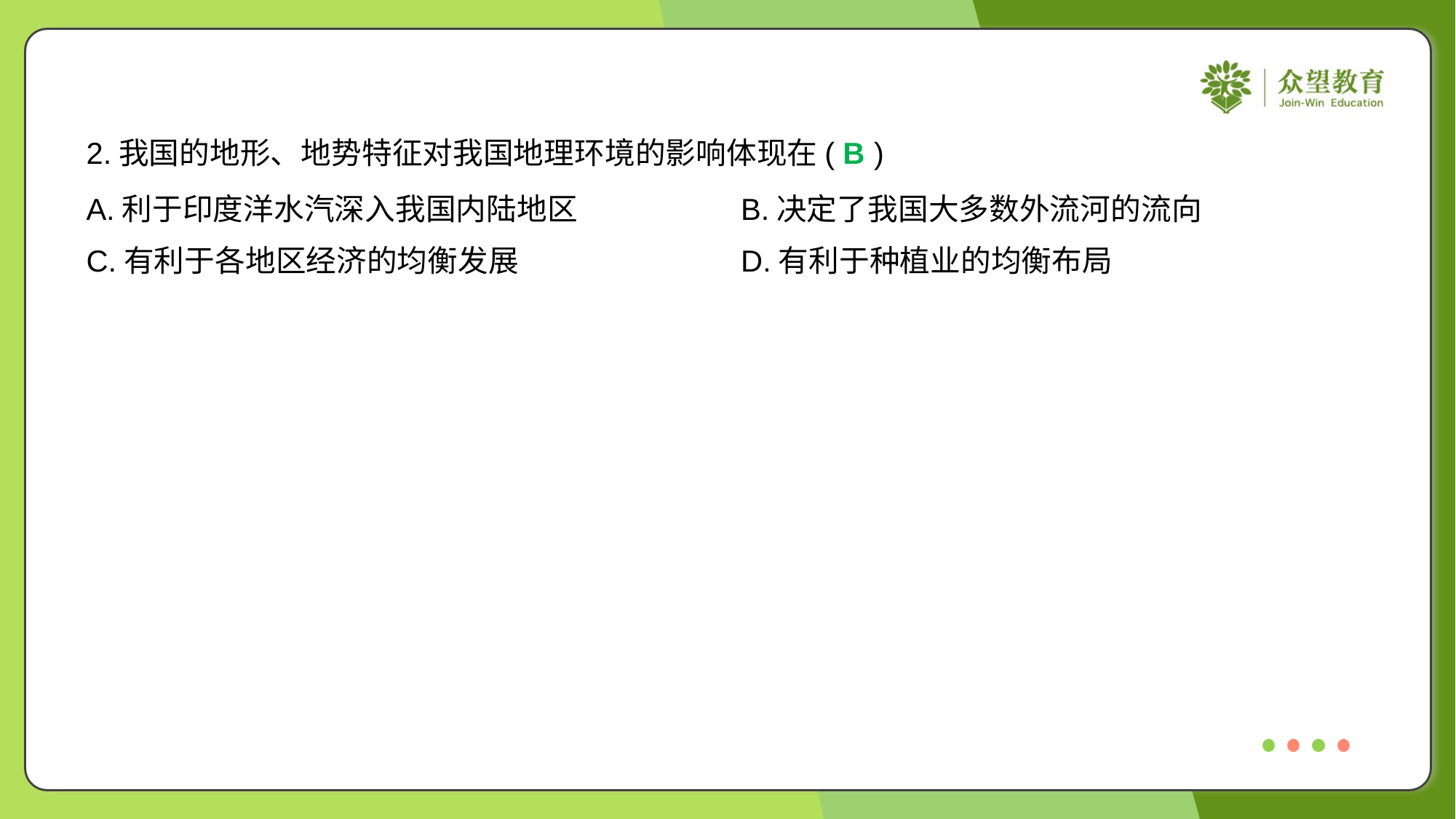

2.我国的地形、地势特征对我国地理环境的影响体现在(     )
B
A.利于印度洋水汽深入我国内陆地区	B.决定了我国大多数外流河的流向
C.有利于各地区经济的均衡发展	D.有利于种植业的均衡布局